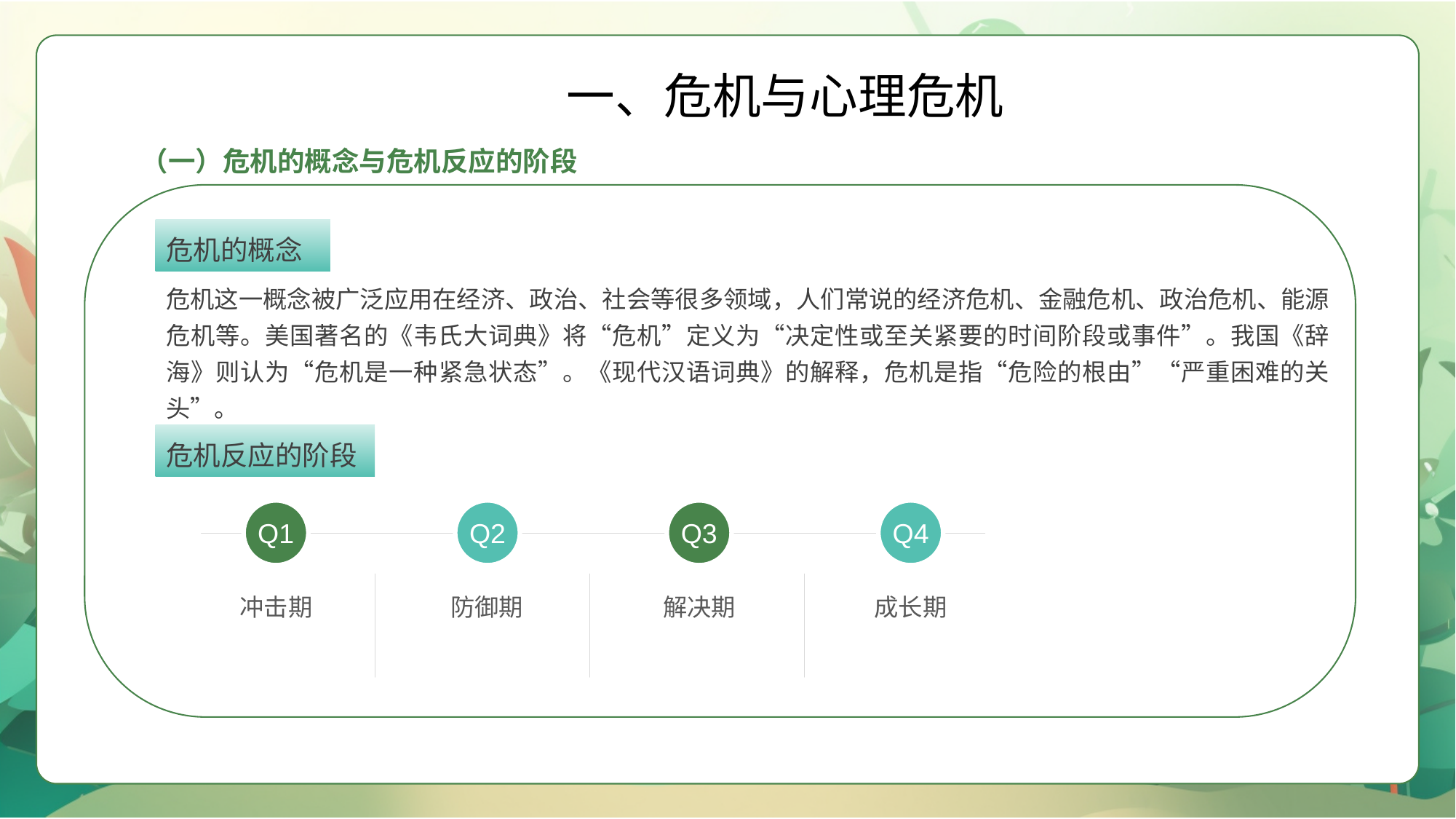

一、危机与心理危机
（一）危机的概念与危机反应的阶段

危机的概念
危机这一概念被广泛应用在经济、政治、社会等很多领域，人们常说的经济危机、金融危机、政治危机、能源危机等。美国著名的《韦氏大词典》将“危机”定义为“决定性或至关紧要的时间阶段或事件”。我国《辞海》则认为“危机是一种紧急状态”。《现代汉语词典》的解释，危机是指“危险的根由”“严重困难的关头”。
危机反应的阶段
Q1
Q2
Q3
Q4
冲击期
防御期
解决期
成长期